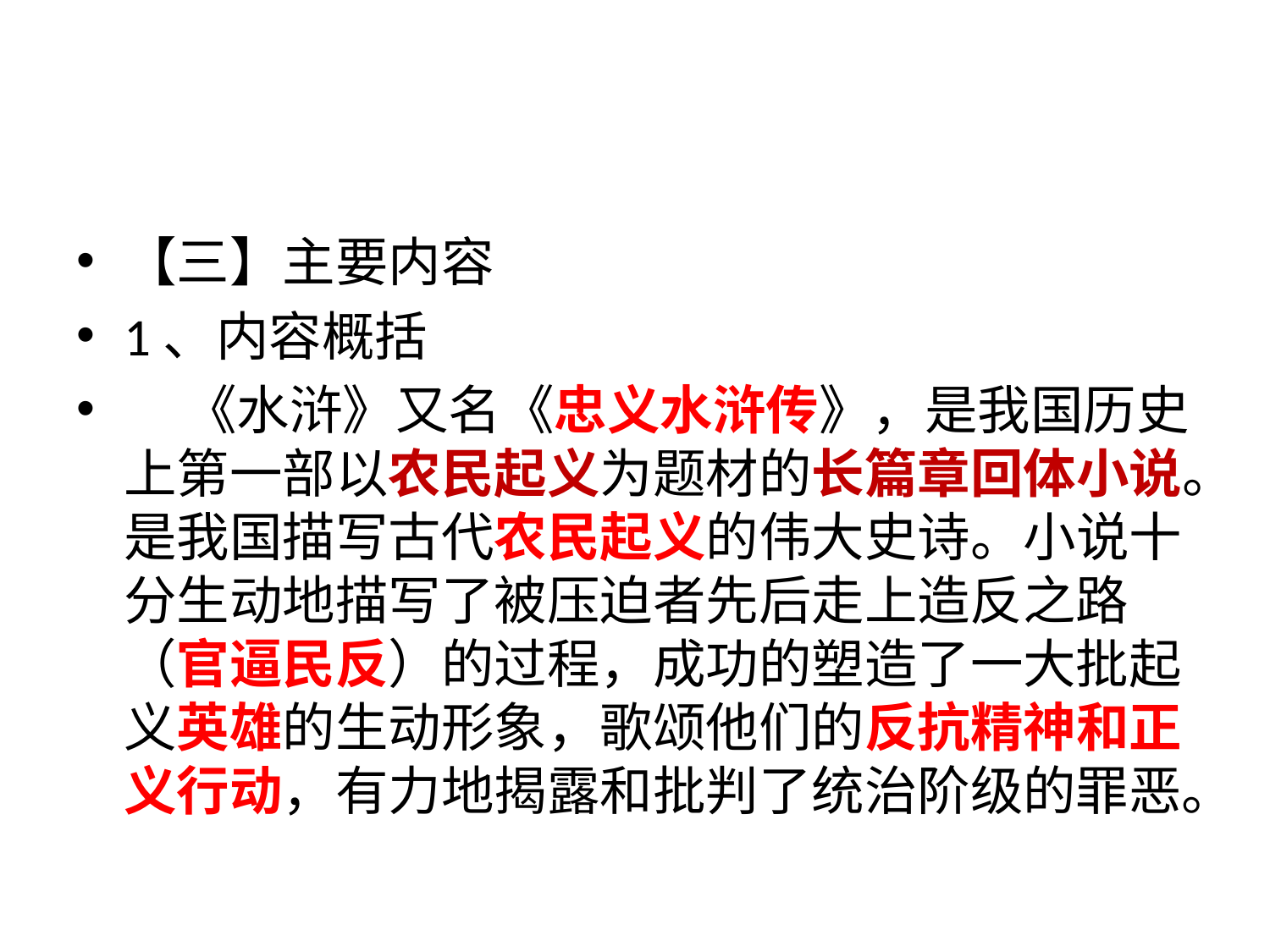

#
【三】主要内容
1、内容概括
    《水浒》又名《忠义水浒传》，是我国历史上第一部以农民起义为题材的长篇章回体小说。是我国描写古代农民起义的伟大史诗。小说十分生动地描写了被压迫者先后走上造反之路（官逼民反）的过程，成功的塑造了一大批起义英雄的生动形象，歌颂他们的反抗精神和正义行动，有力地揭露和批判了统治阶级的罪恶。